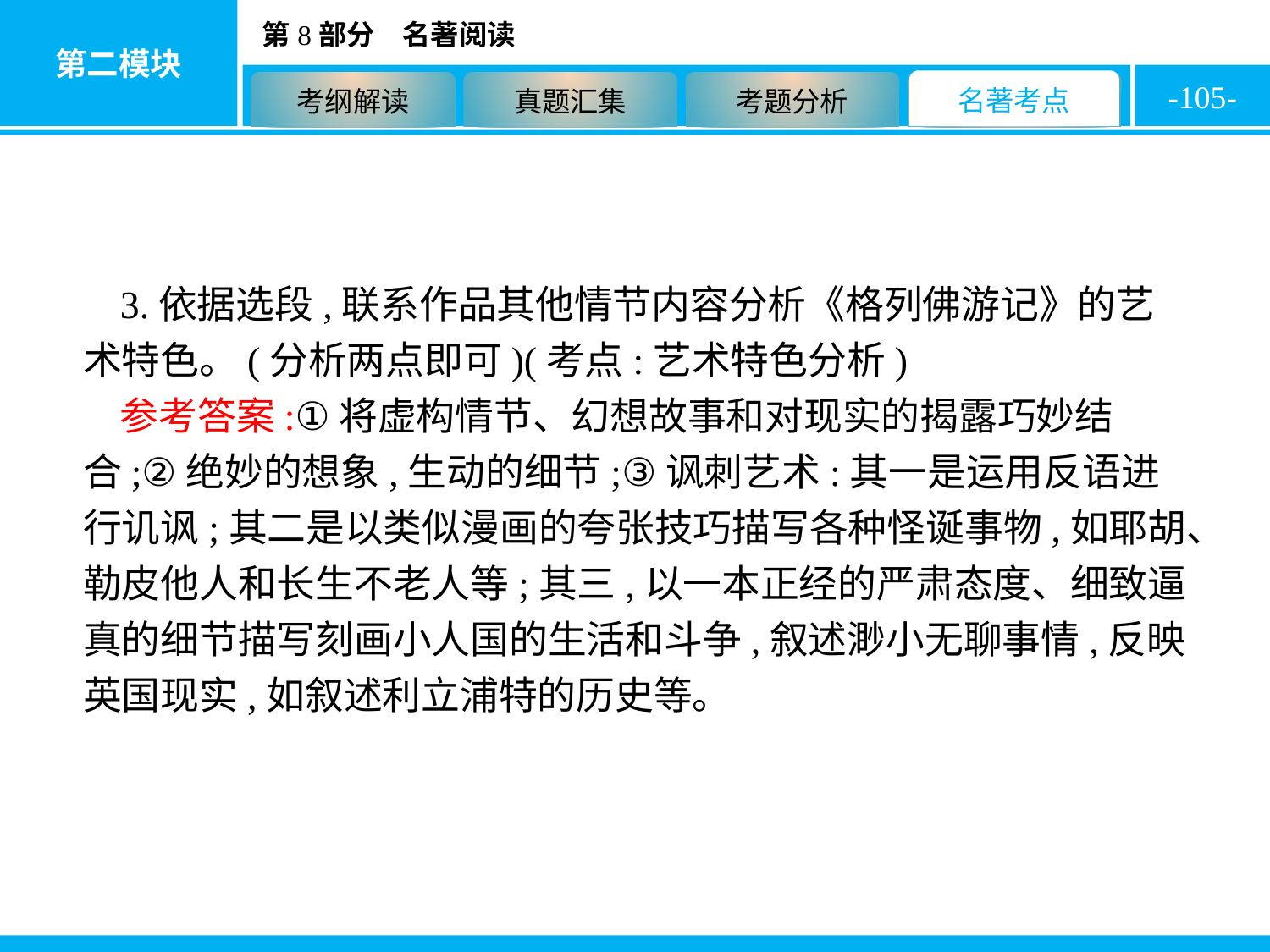

-105-
3.依据选段,联系作品其他情节内容分析《格列佛游记》的艺术特色。(分析两点即可)(考点:艺术特色分析)
参考答案:①将虚构情节、幻想故事和对现实的揭露巧妙结合;②绝妙的想象,生动的细节;③讽刺艺术:其一是运用反语进行讥讽;其二是以类似漫画的夸张技巧描写各种怪诞事物,如耶胡、勒皮他人和长生不老人等;其三,以一本正经的严肃态度、细致逼真的细节描写刻画小人国的生活和斗争,叙述渺小无聊事情,反映英国现实,如叙述利立浦特的历史等。